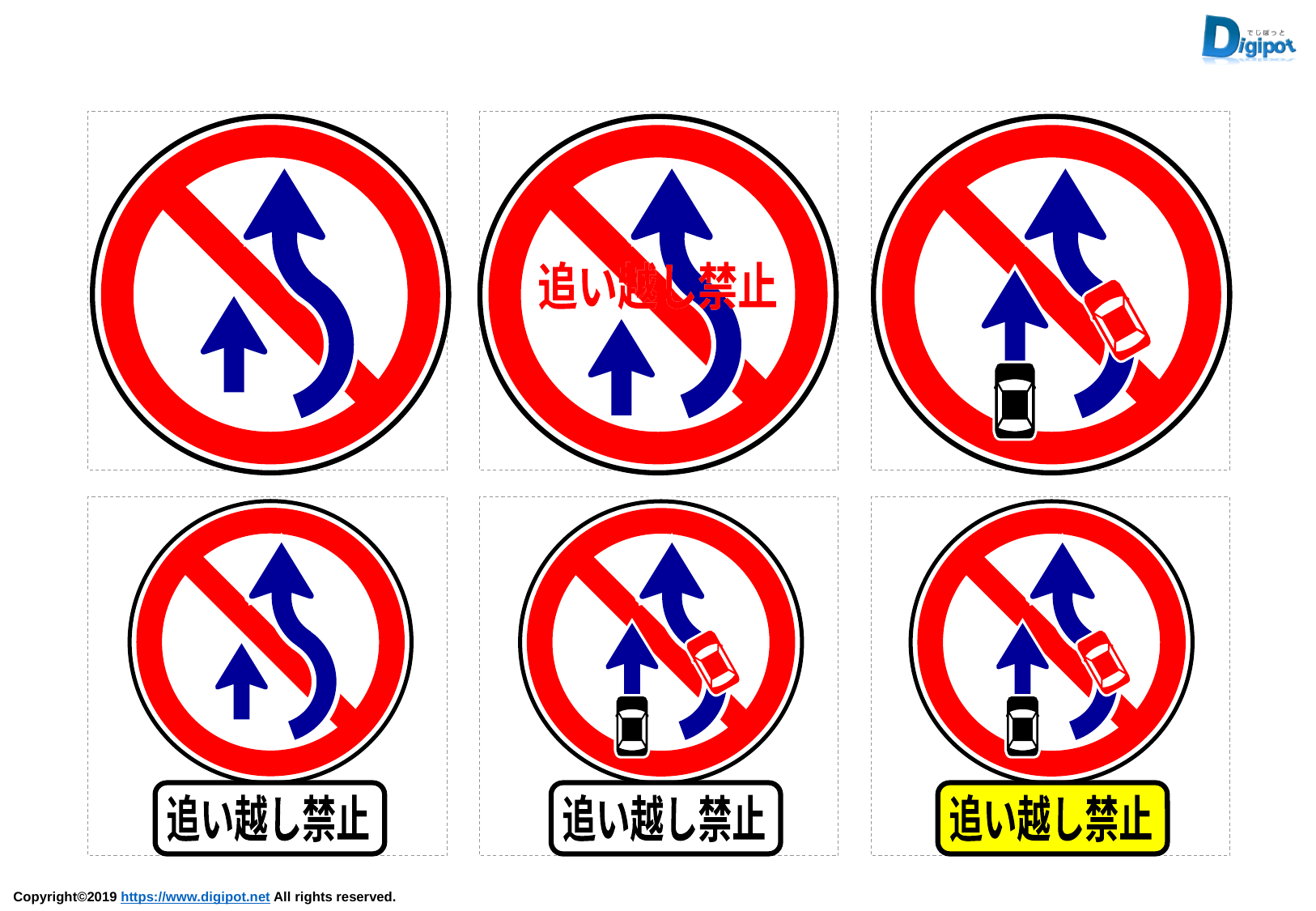

追い越し禁止
追い越し禁止

転回禁止

転回禁止

追い越し禁止

追い越し禁止

転回禁止

追い越し禁止